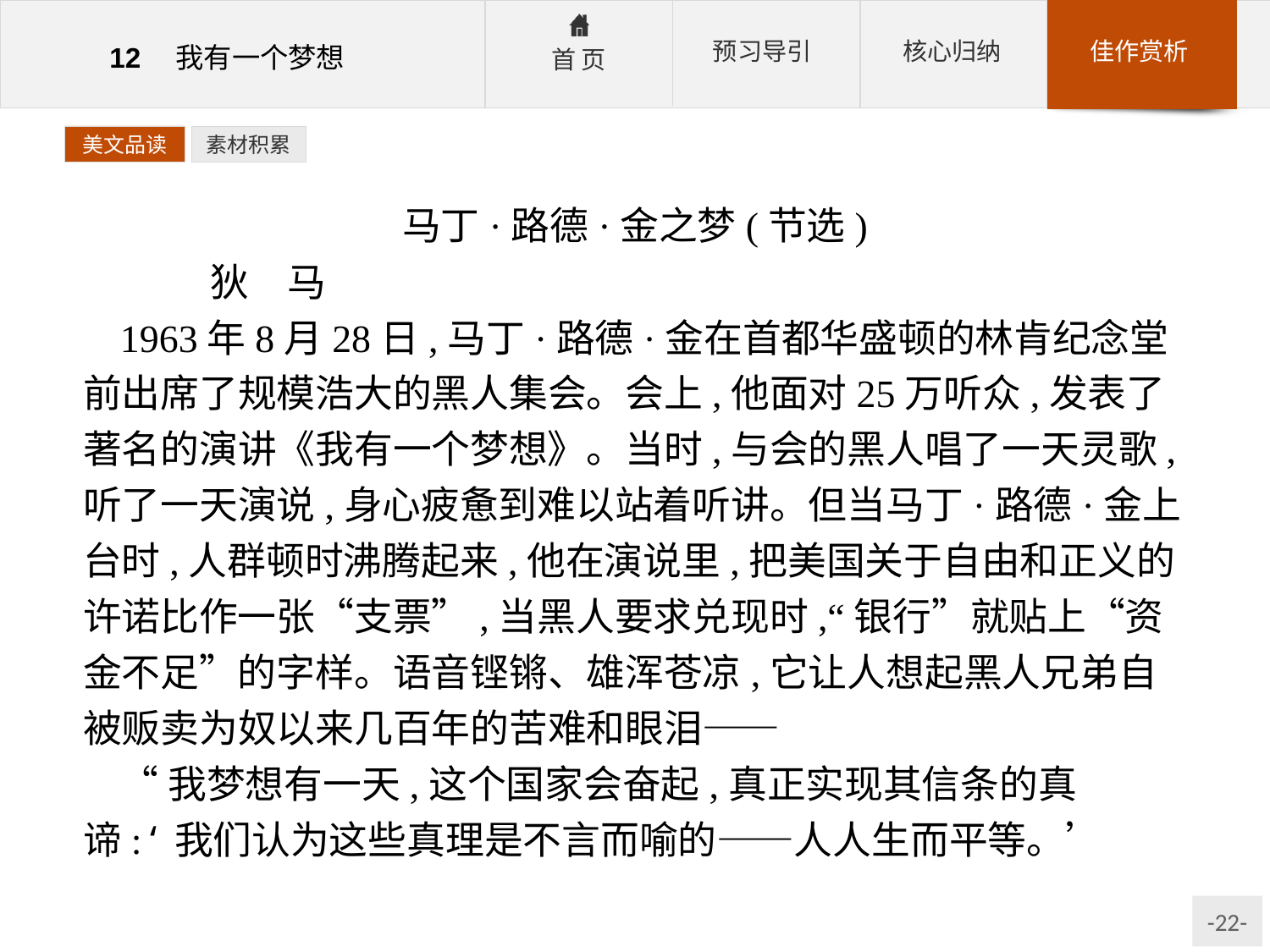

美文品读
素材积累
马丁·路德·金之梦(节选)
	狄　马
1963年8月28日,马丁·路德·金在首都华盛顿的林肯纪念堂前出席了规模浩大的黑人集会。会上,他面对25万听众,发表了著名的演讲《我有一个梦想》。当时,与会的黑人唱了一天灵歌,听了一天演说,身心疲惫到难以站着听讲。但当马丁·路德·金上台时,人群顿时沸腾起来,他在演说里,把美国关于自由和正义的许诺比作一张“支票”,当黑人要求兑现时,“银行”就贴上“资金不足”的字样。语音铿锵、雄浑苍凉,它让人想起黑人兄弟自被贩卖为奴以来几百年的苦难和眼泪——
“我梦想有一天,这个国家会奋起,真正实现其信条的真谛:‘我们认为这些真理是不言而喻的——人人生而平等。’